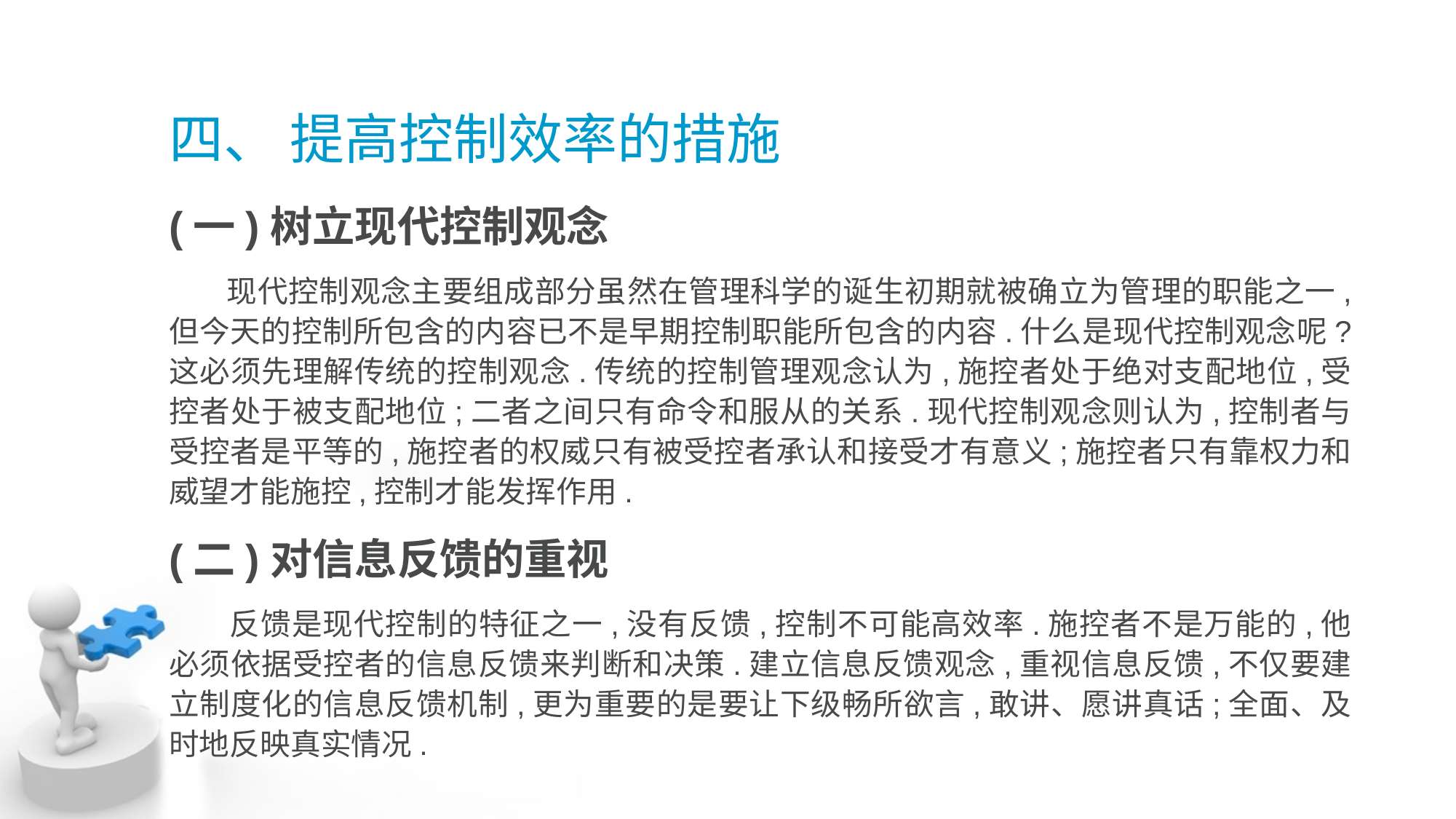

# 四、 提高控制效率的措施
(一)树立现代控制观念
       现代控制观念主要组成部分虽然在管理科学的诞生初期就被确立为管理的职能之一, 但今天的控制所包含的内容已不是早期控制职能所包含的内容.什么是现代控制观念呢? 这必须先理解传统的控制观念.传统的控制管理观念认为,施控者处于绝对支配地位,受 控者处于被支配地位;二者之间只有命令和服从的关系.现代控制观念则认为,控制者与 受控者是平等的,施控者的权威只有被受控者承认和接受才有意义;施控者只有靠权力和 威望才能施控,控制才能发挥作用.
(二)对信息反馈的重视
       反馈是现代控制的特征之一,没有反馈,控制不可能高效率.施控者不是万能的,他 必须依据受控者的信息反馈来判断和决策.建立信息反馈观念,重视信息反馈,不仅要建 立制度化的信息反馈机制,更为重要的是要让下级畅所欲言,敢讲、愿讲真话;全面、及 时地反映真实情况.